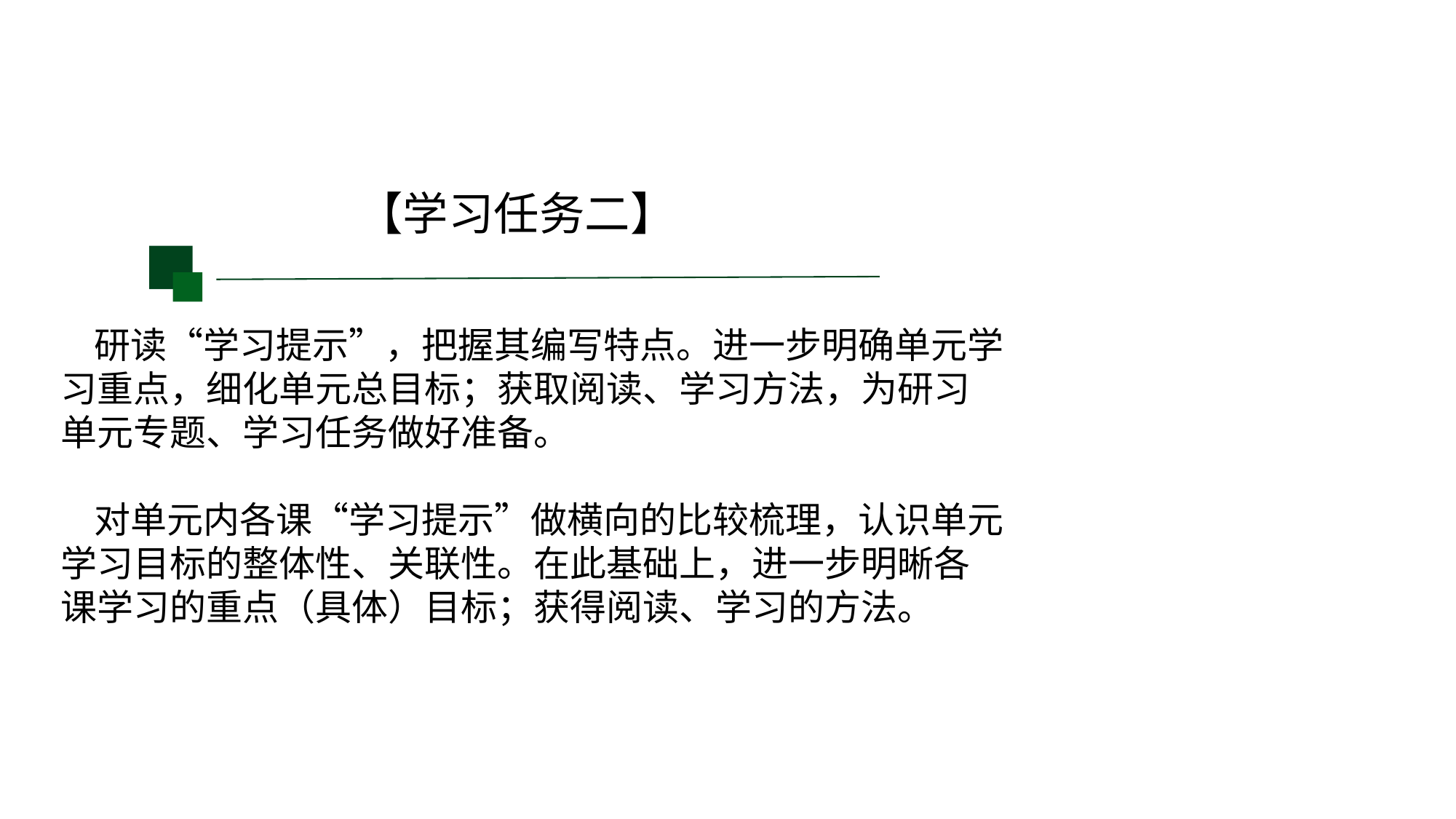

【学习任务二】

   研读“学习提示”，把握其编写特点。进一步明确单元学习重点，细化单元总目标；获取阅读、学习方法，为研习单元专题、学习任务做好准备。

   对单元内各课“学习提示”做横向的比较梳理，认识单元学习目标的整体性、关联性。在此基础上，进一步明晰各课学习的重点（具体）目标；获得阅读、学习的方法。